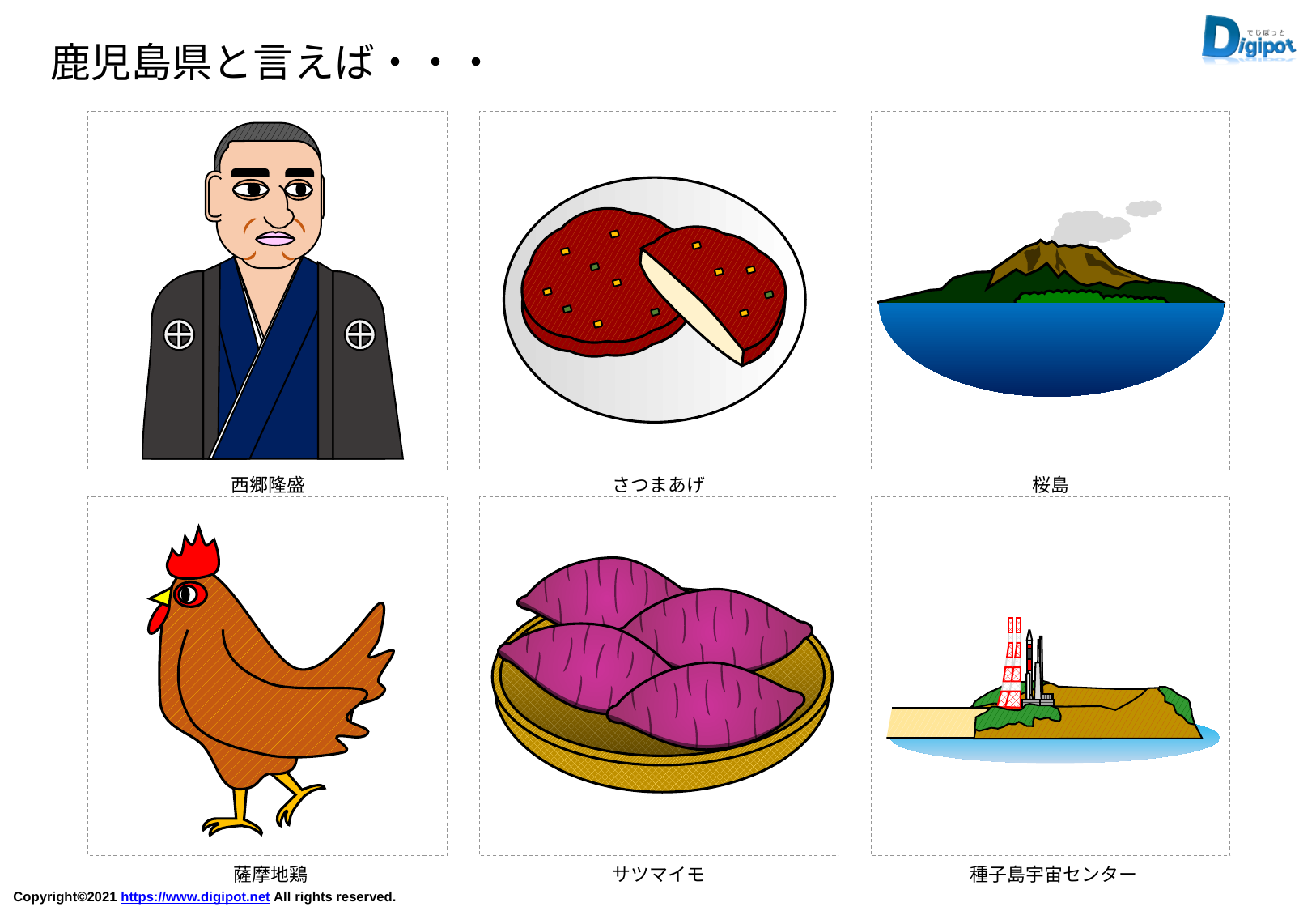

鹿児島県と言えば・・・

西郷隆盛
さつまあげ
桜島

薩摩地鶏
サツマイモ
種子島宇宙センター